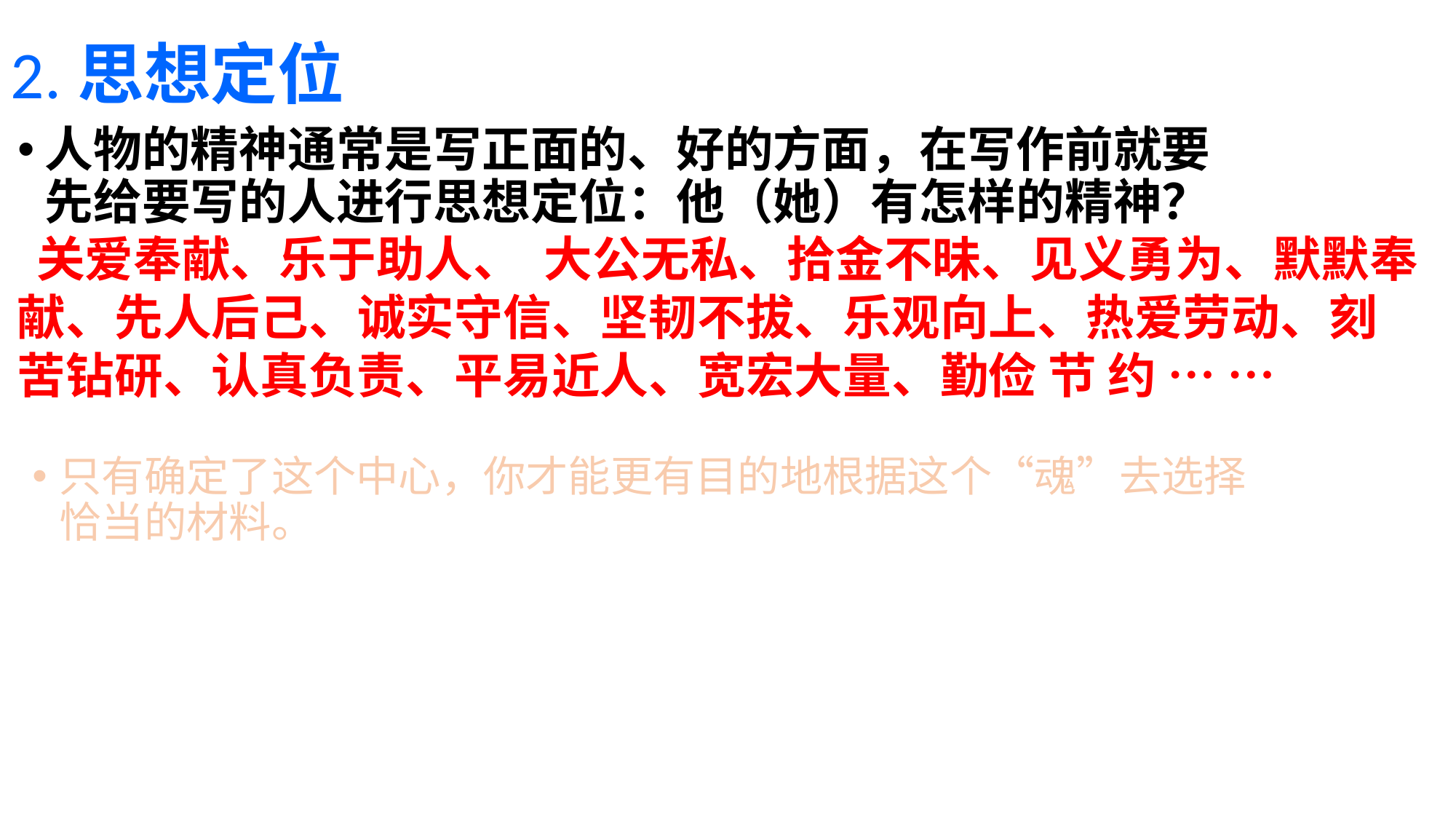

# 2.思想定位
人物的精神通常是写正面的、好的方面，在写作前就要先给要写的人进行思想定位：他（她）有怎样的精神？
  关爱奉献、乐于助人、  大公无私、拾金不昧、见义勇为、默默奉献、先人后己、诚实守信、坚韧不拔、乐观向上、热爱劳动、刻苦钻研、认真负责、平易近人、宽宏大量、勤俭 节 约 … …
只有确定了这个中心，你才能更有目的地根据这个“魂”去选择恰当的材料。